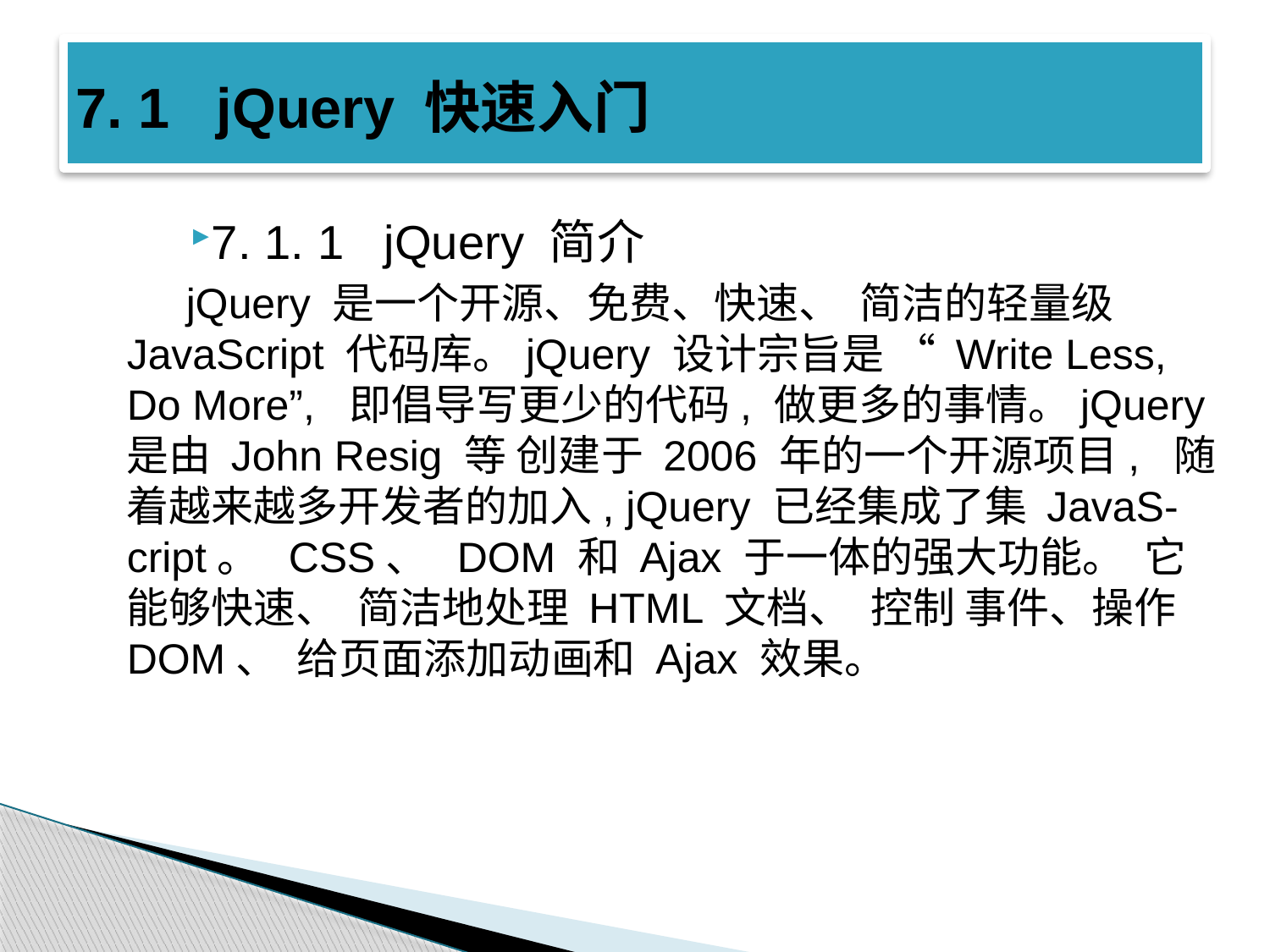

# 7. 1   jQuery 快速入门
7. 1. 1   jQuery 简介
     jQuery 是一个开源、免费、快速、  简洁的轻量级 JavaScript 代码库。jQuery 设计宗旨是 “ Write Less, Do More”,  即倡导写更少的代码, 做更多的事情。jQuery 是由 John Resig 等 创建于 2006 年的一个开源项目,  随着越来越多开发者的加入, jQuery 已经集成了集 JavaS- cript。  CSS、  DOM 和 Ajax 于一体的强大功能。  它能够快速、  简洁地处理 HTML 文档、  控制 事件、操作 DOM、  给页面添加动画和 Ajax 效果。